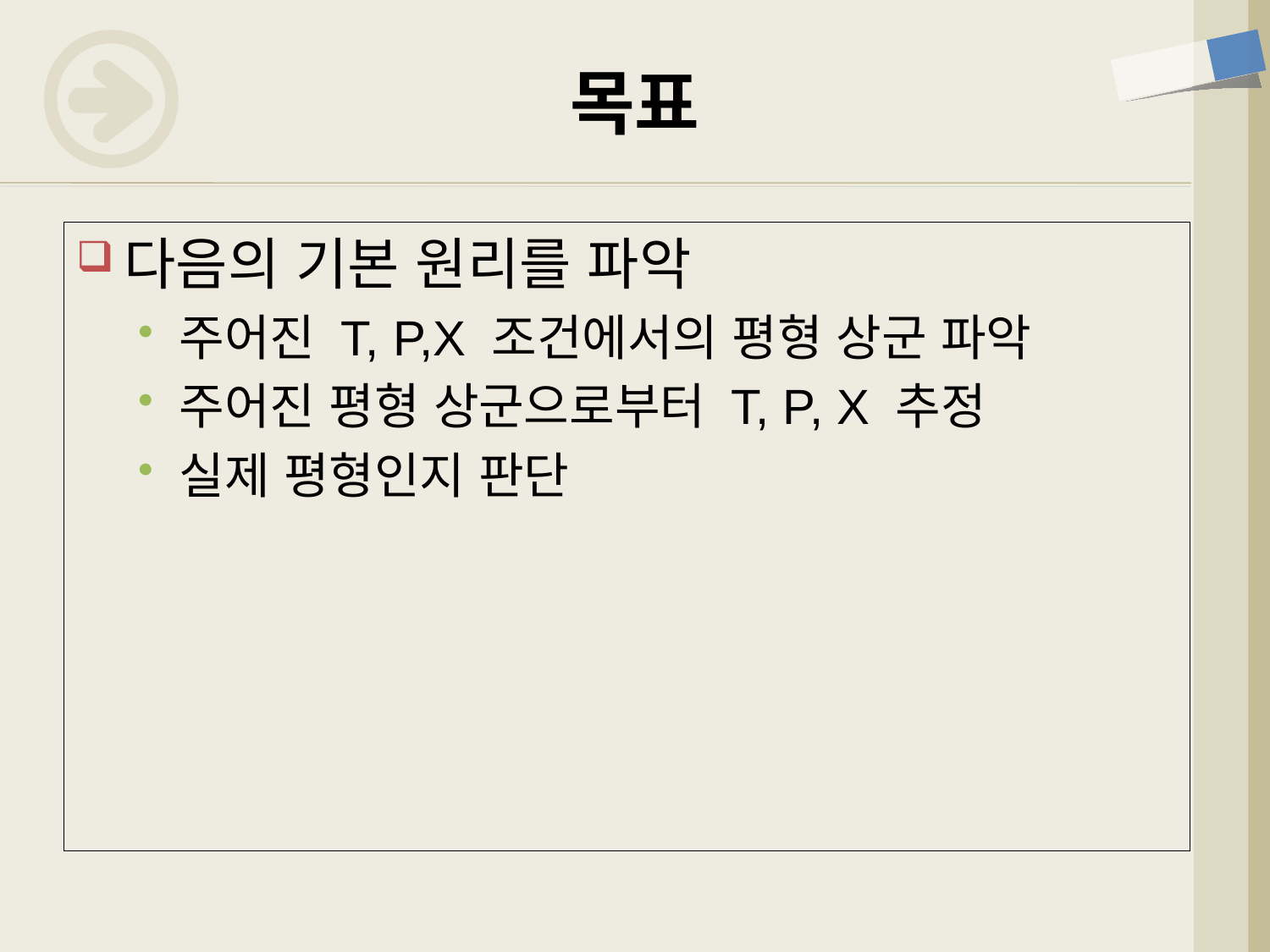

# 목표
다음의 기본 원리를 파악
주어진 T, P,X 조건에서의 평형 상군 파악
주어진 평형 상군으로부터 T, P, X 추정
실제 평형인지 판단